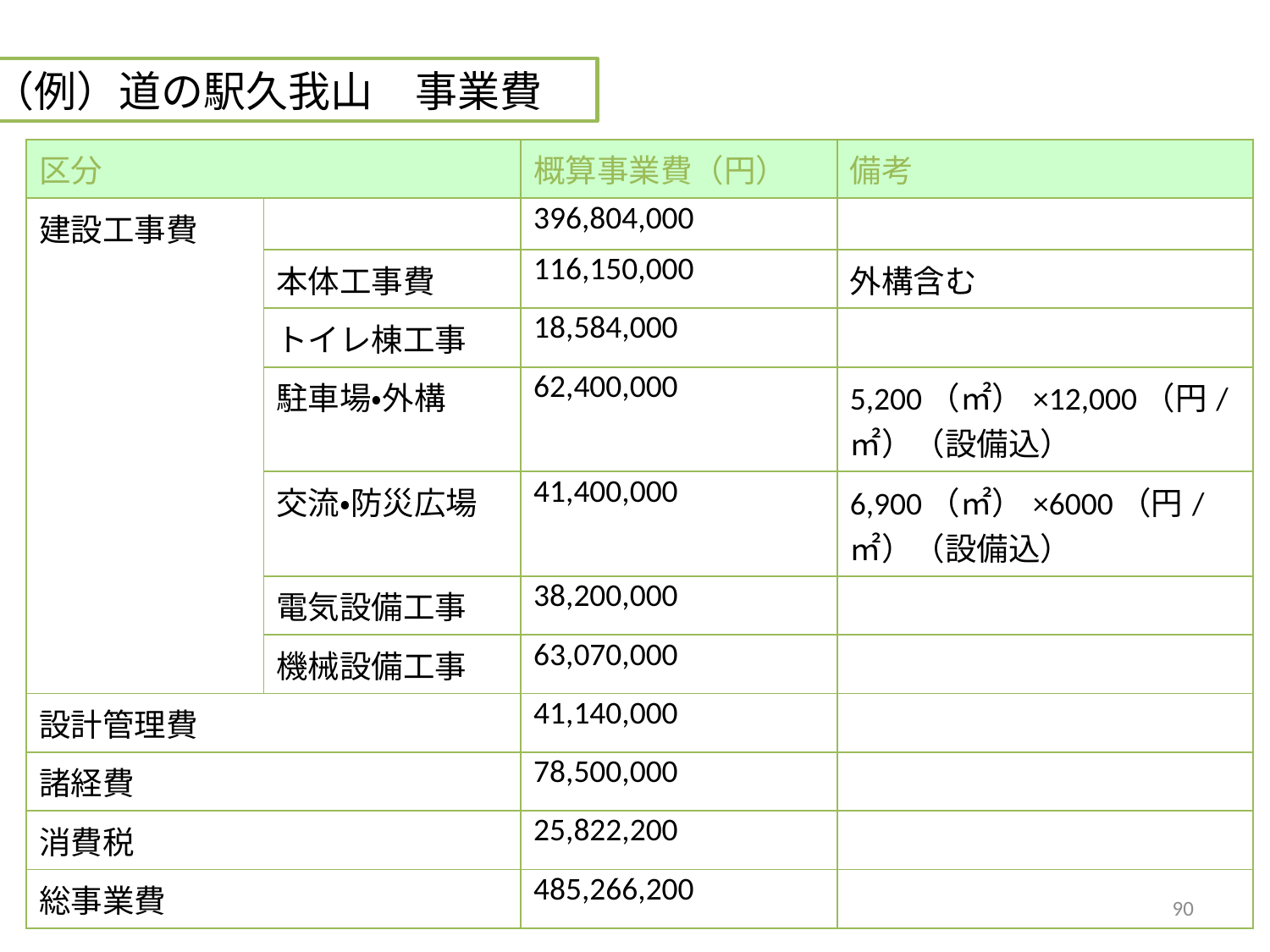

（例）道の駅久我山　事業費
| 区分 |  | 概算事業費（円） | 備考 |
| --- | --- | --- | --- |
| 建設工事費 |  | 396,804,000 |  |
|  | 本体工事費 | 116,150,000 | 外構含む |
|  | トイレ棟工事 | 18,584,000 |  |
|  | 駐車場・外構 | 62,400,000 | 5,200（㎡）×12,000（円/㎡）（設備込） |
|  | 交流・防災広場 | 41,400,000 | 6,900（㎡）×6000（円/㎡）（設備込） |
|  | 電気設備工事 | 38,200,000 |  |
|  | 機械設備工事 | 63,070,000 |  |
| 設計管理費 |  | 41,140,000 |  |
| 諸経費 |  | 78,500,000 |  |
| 消費税 |  | 25,822,200 |  |
| 総事業費 |  | 485,266,200 |  |
90